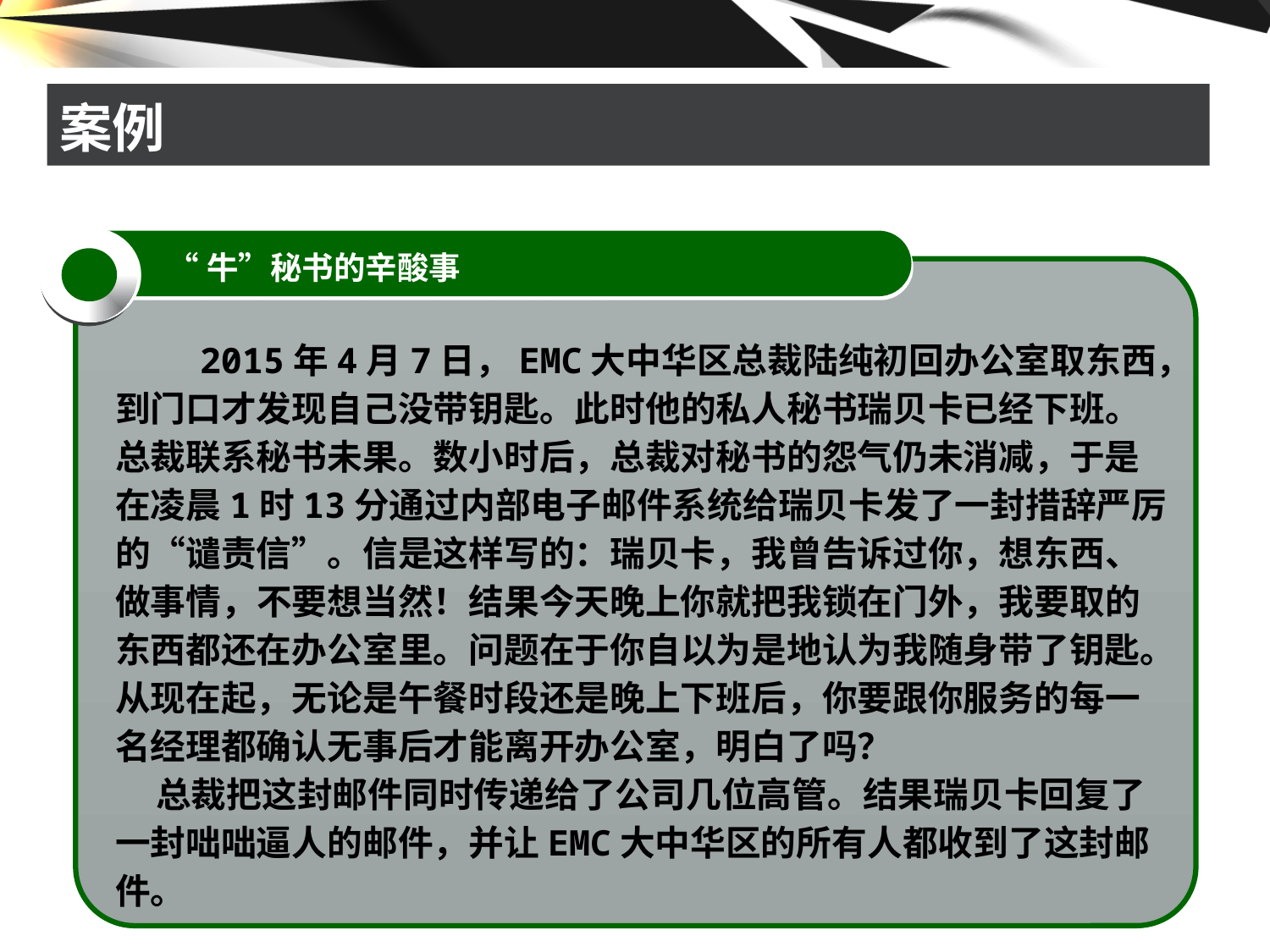

# 案例

“牛”秘书的辛酸事

    2015年4月7日，EMC大中华区总裁陆纯初回办公室取东西，到门口才发现自己没带钥匙。此时他的私人秘书瑞贝卡已经下班。总裁联系秘书未果。数小时后，总裁对秘书的怨气仍未消减，于是在凌晨1时13分通过内部电子邮件系统给瑞贝卡发了一封措辞严厉的“谴责信”。信是这样写的：瑞贝卡，我曾告诉过你，想东西、做事情，不要想当然！结果今天晚上你就把我锁在门外，我要取的东西都还在办公室里。问题在于你自以为是地认为我随身带了钥匙。从现在起，无论是午餐时段还是晚上下班后，你要跟你服务的每一名经理都确认无事后才能离开办公室，明白了吗？
    总裁把这封邮件同时传递给了公司几位高管。结果瑞贝卡回复了一封咄咄逼人的邮件，并让EMC大中华区的所有人都收到了这封邮件。